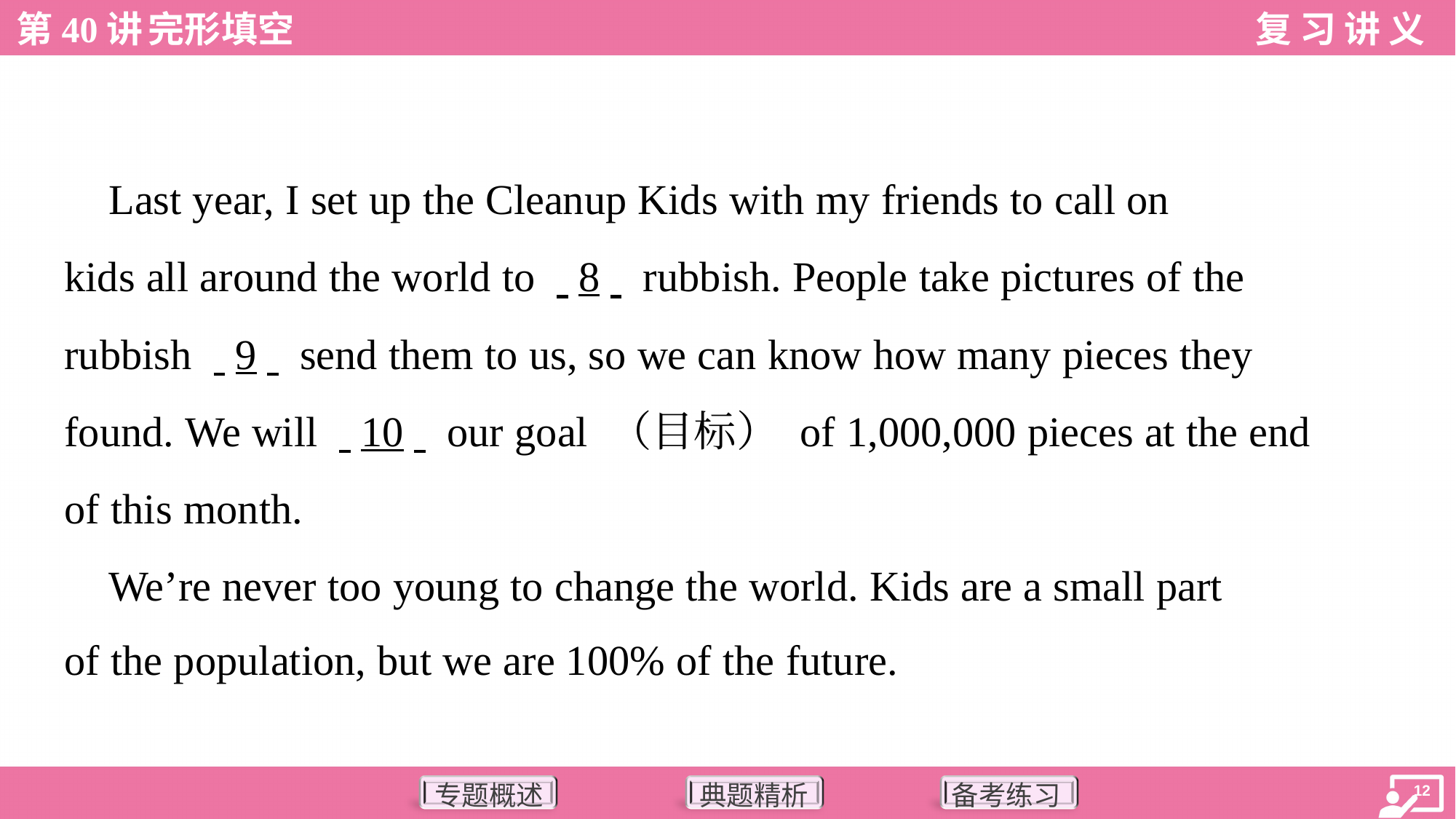

Last year, I set up the Cleanup Kids with my friends to call on
kids all around the world to . .8. . rubbish. People take pictures of the
rubbish . .9. . send them to us, so we can know how many pieces they
found. We will . .10. . our goal （目标） of 1,000,000 pieces at the end
of this month.
    We’re never too young to change the world. Kids are a small part
of the population, but we are 100% of the future.